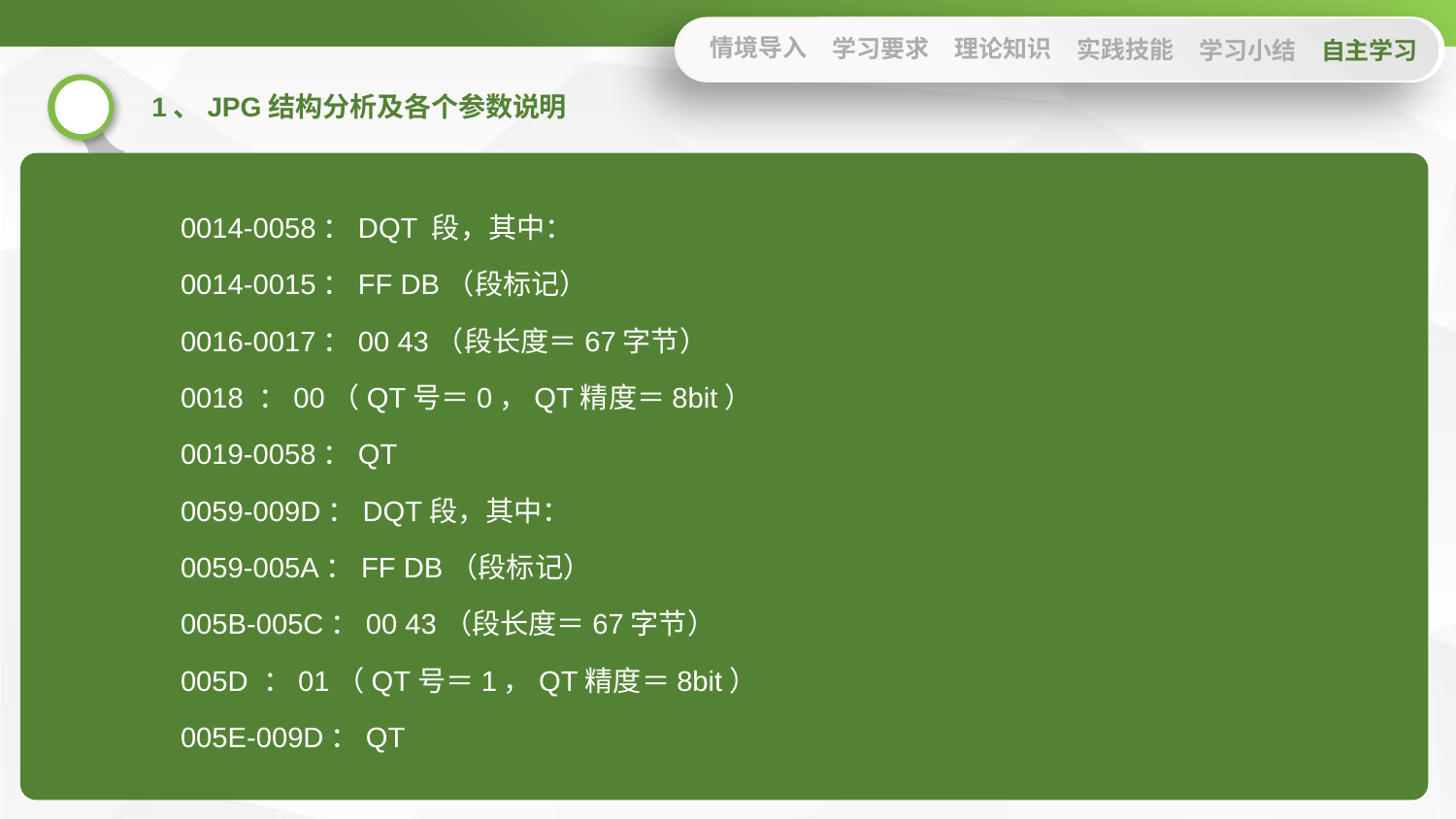

情境导入
学习要求
理论知识
实践技能
学习小结
自主学习
1、JPG结构分析及各个参数说明
0014-0058：DQT 段，其中：
0014-0015：FF DB（段标记）
0016-0017：00 43（段长度＝67字节）
0018 ：00（QT号＝0，QT精度＝8bit）
0019-0058：QT
0059-009D：DQT段，其中：
0059-005A：FF DB（段标记）
005B-005C：00 43（段长度＝67字节）
005D ：01（QT号＝1，QT精度＝8bit）
005E-009D：QT